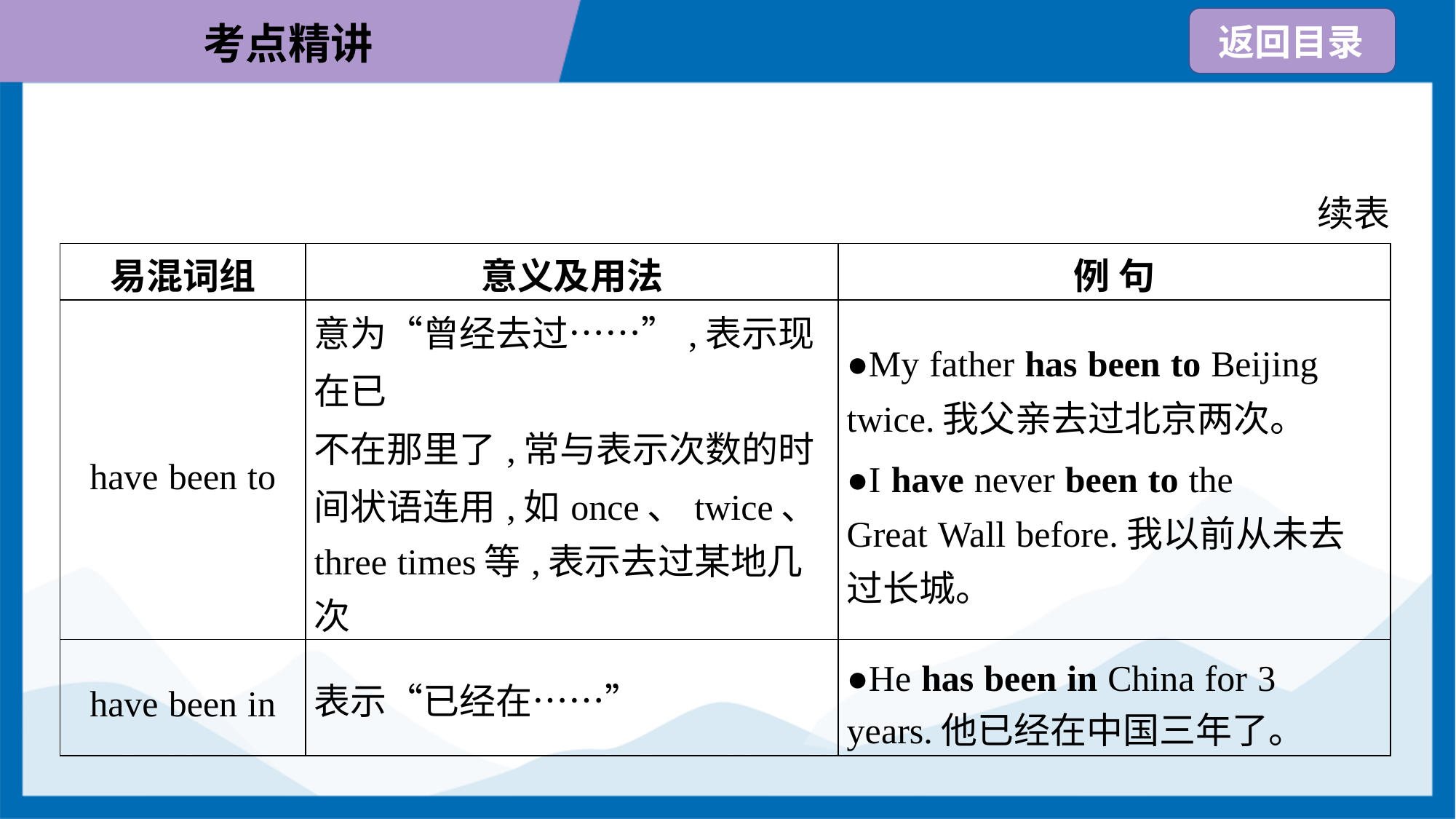

续表
| 易混词组 | 意义及用法 | 例 句 |
| --- | --- | --- |
| have been to | 意为“曾经去过……”,表示现在已 不在那里了,常与表示次数的时 间状语连用,如once、twice、 three times等,表示去过某地几次 | ●My father has been to Beijing twice.我父亲去过北京两次。 ●I have never been to the Great Wall before.我以前从未去 过长城。 |
| have been in | 表示“已经在……” | ●He has been in China for 3 years.他已经在中国三年了。 |